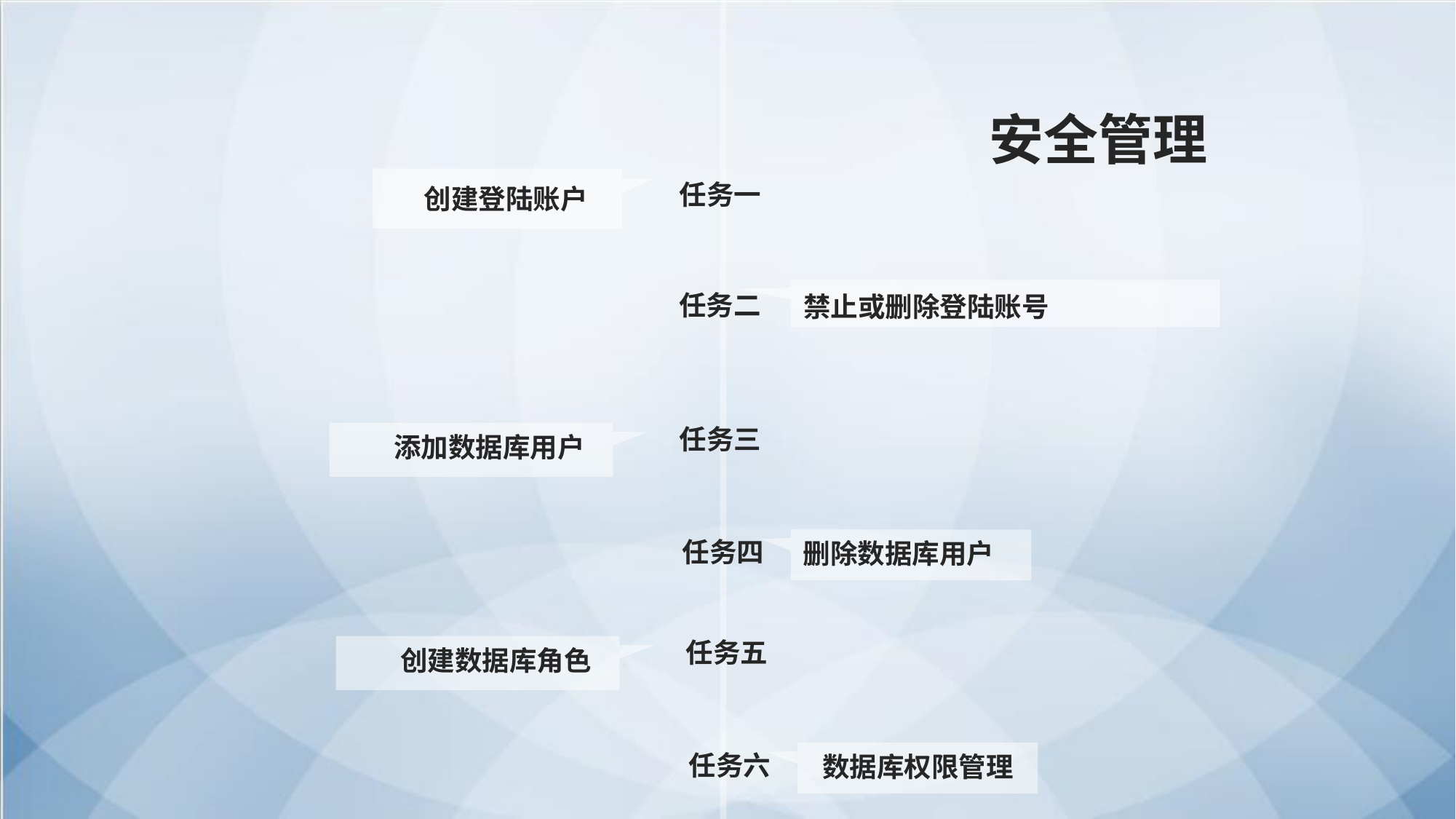

安全管理

创建登陆账户
任务一

禁止或删除登陆账号
任务二
任务三

添加数据库用户
任务四

删除数据库用户
任务五

创建数据库角色
任务六

 数据库权限管理